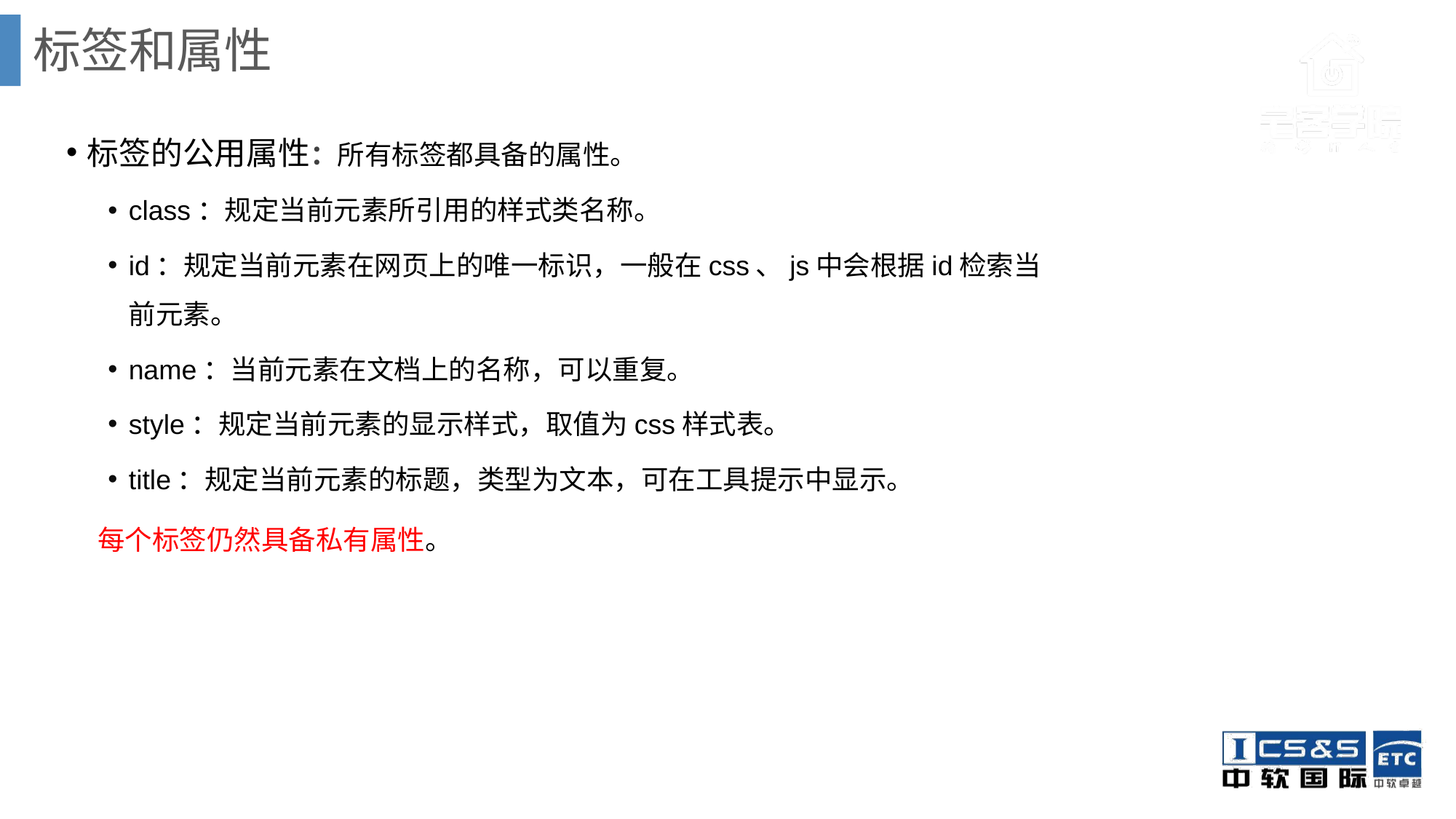

标签和属性
标签的公用属性：所有标签都具备的属性。
class：规定当前元素所引用的样式类名称。
id：规定当前元素在网页上的唯一标识，一般在css、js中会根据id检索当前元素。
name：当前元素在文档上的名称，可以重复。
style：规定当前元素的显示样式，取值为css样式表。
title：规定当前元素的标题，类型为文本，可在工具提示中显示。
    每个标签仍然具备私有属性。